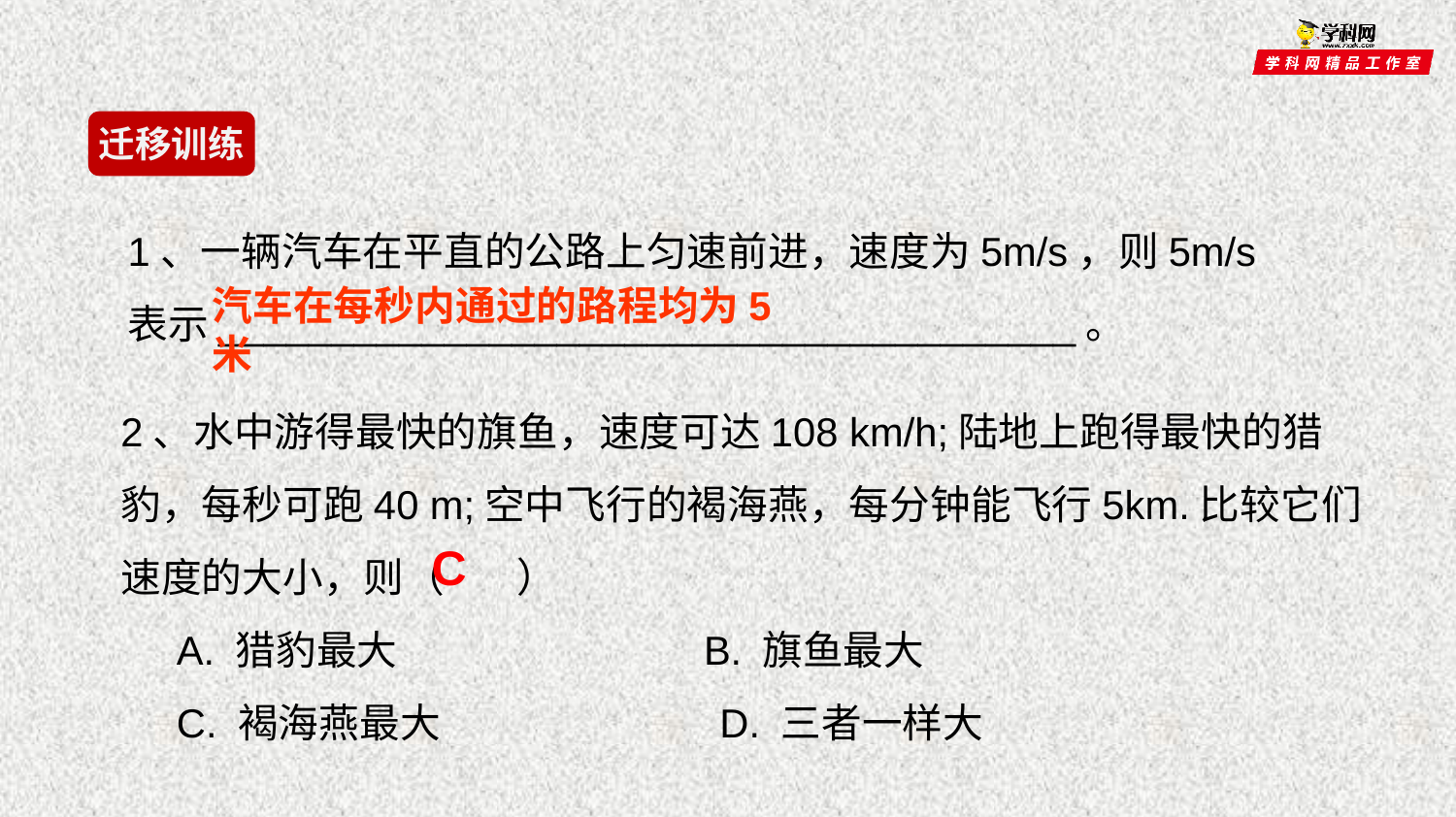

迁移训练
1、一辆汽车在平直的公路上匀速前进，速度为5m/s，则5m/s表示______________________________________。
汽车在每秒内通过的路程均为5米
2、水中游得最快的旗鱼，速度可达108 km/h;陆地上跑得最快的猎豹，每秒可跑40 m;空中飞行的褐海燕，每分钟能飞行5km.比较它们速度的大小，则（        ）
     A. 猎豹最大                                 B. 旗鱼最大
     C. 褐海燕最大                              D. 三者一样大
C